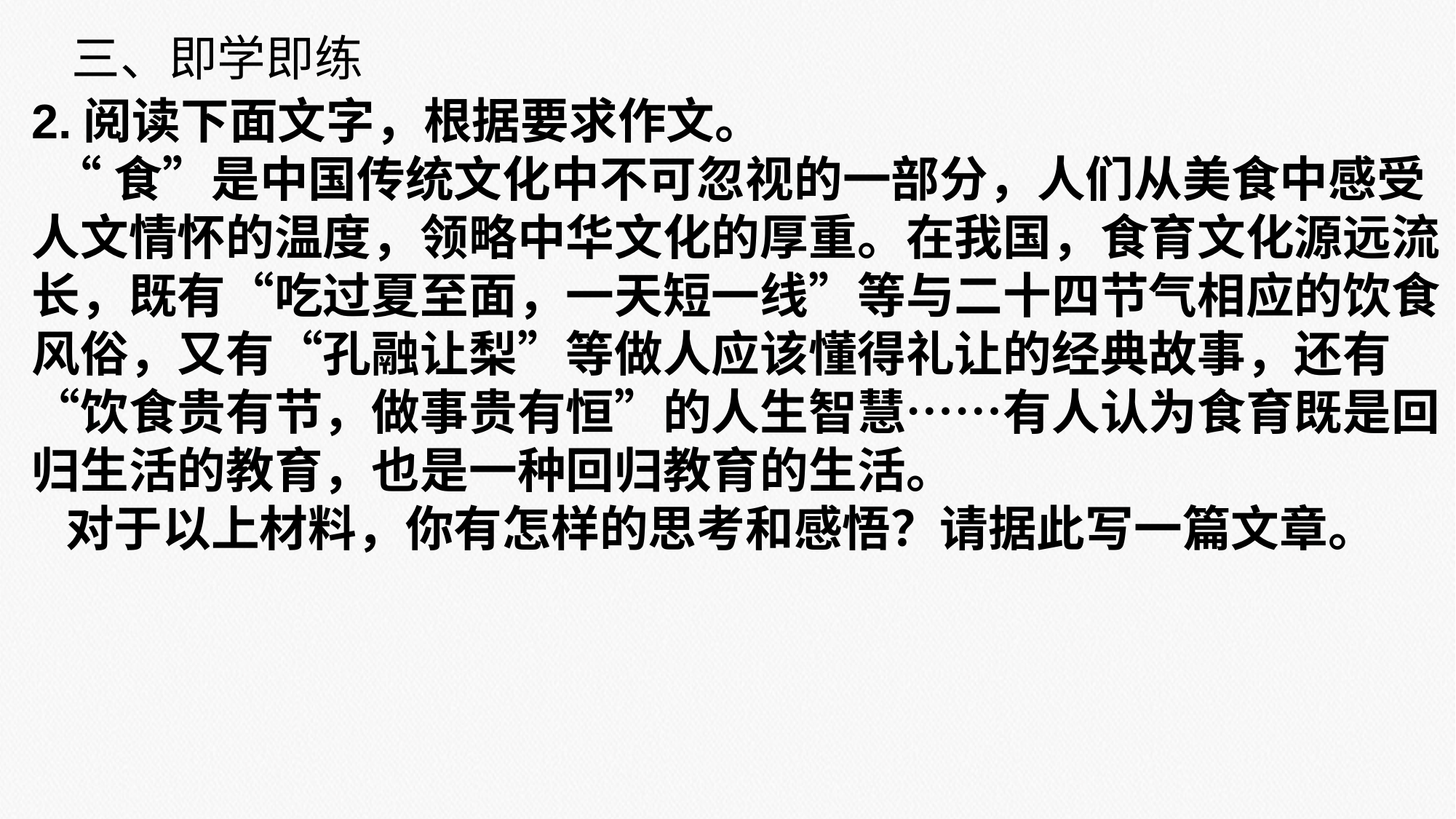

三、即学即练
2.阅读下面文字，根据要求作文。
  “食”是中国传统文化中不可忽视的一部分，人们从美食中感受人文情怀的温度，领略中华文化的厚重。在我国，食育文化源远流长，既有“吃过夏至面，一天短一线”等与二十四节气相应的饮食风俗，又有“孔融让梨”等做人应该懂得礼让的经典故事，还有“饮食贵有节，做事贵有恒”的人生智慧……有人认为食育既是回归生活的教育，也是一种回归教育的生活。
  对于以上材料，你有怎样的思考和感悟？请据此写一篇文章。